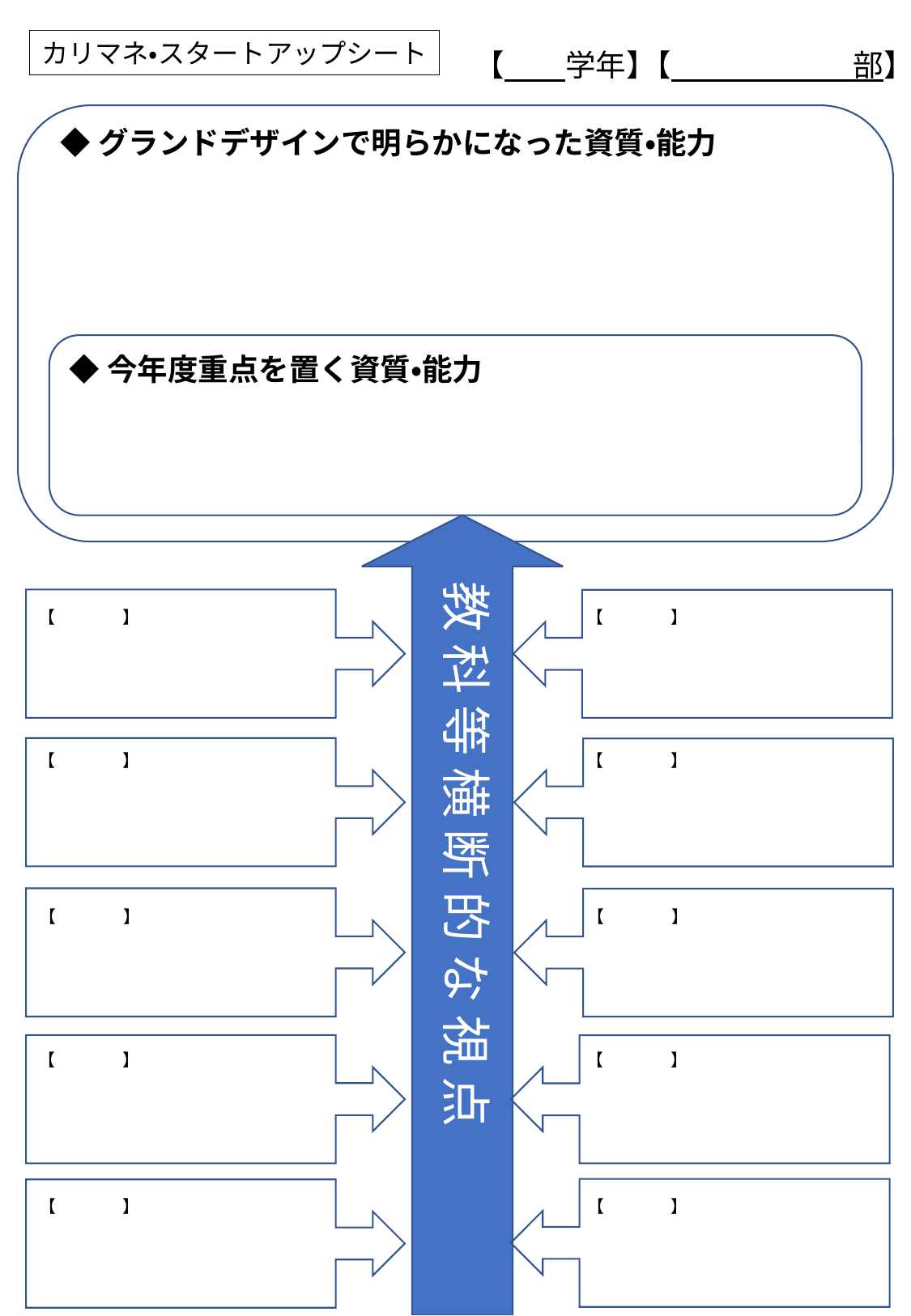

カリマネ・スタートアップシート
【　　学年】
【　　　　　　部】

◆グランドデザインで明らかになった資質・能力

◆今年度重点を置く資質・能力

教 科 等 横 断 的 な 視 点

【　　　　】
【　　　　】

【　　　　】
【　　　　】

【　　　　】
【　　　　】

【　　　　】
【　　　　】

【　　　　】
【　　　　】